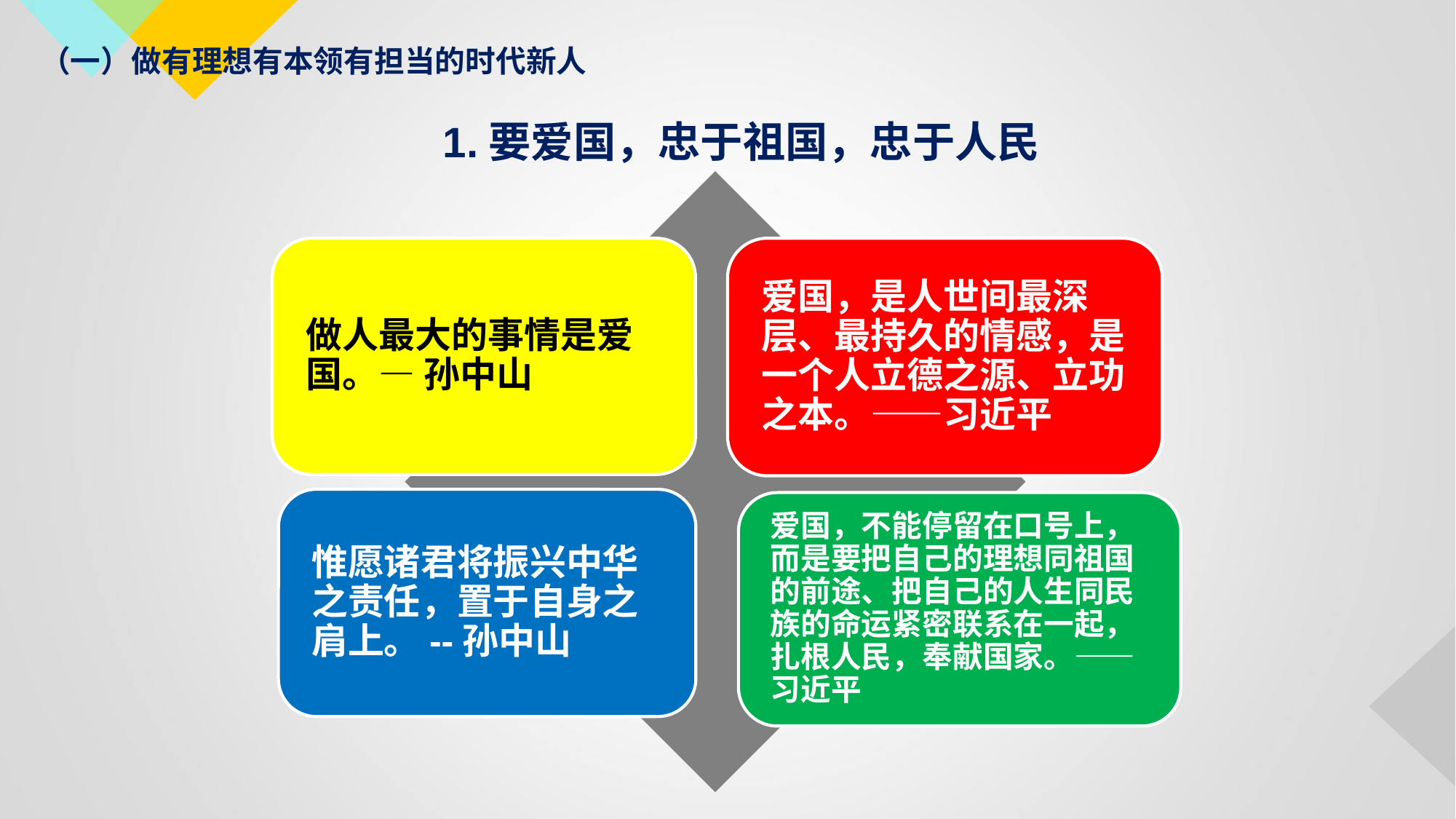

（一）做有理想有本领有担当的时代新人
# 1.要爱国，忠于祖国，忠于人民
做人最大的事情是爱国。— 孙中山
爱国，是人世间最深层、最持久的情感，是一个人立德之源、立功之本。——习近平
惟愿诸君将振兴中华之责任，置于自身之肩上。--孙中山
爱国，不能停留在口号上，而是要把自己的理想同祖国的前途、把自己的人生同民族的命运紧密联系在一起，扎根人民，奉献国家。——习近平